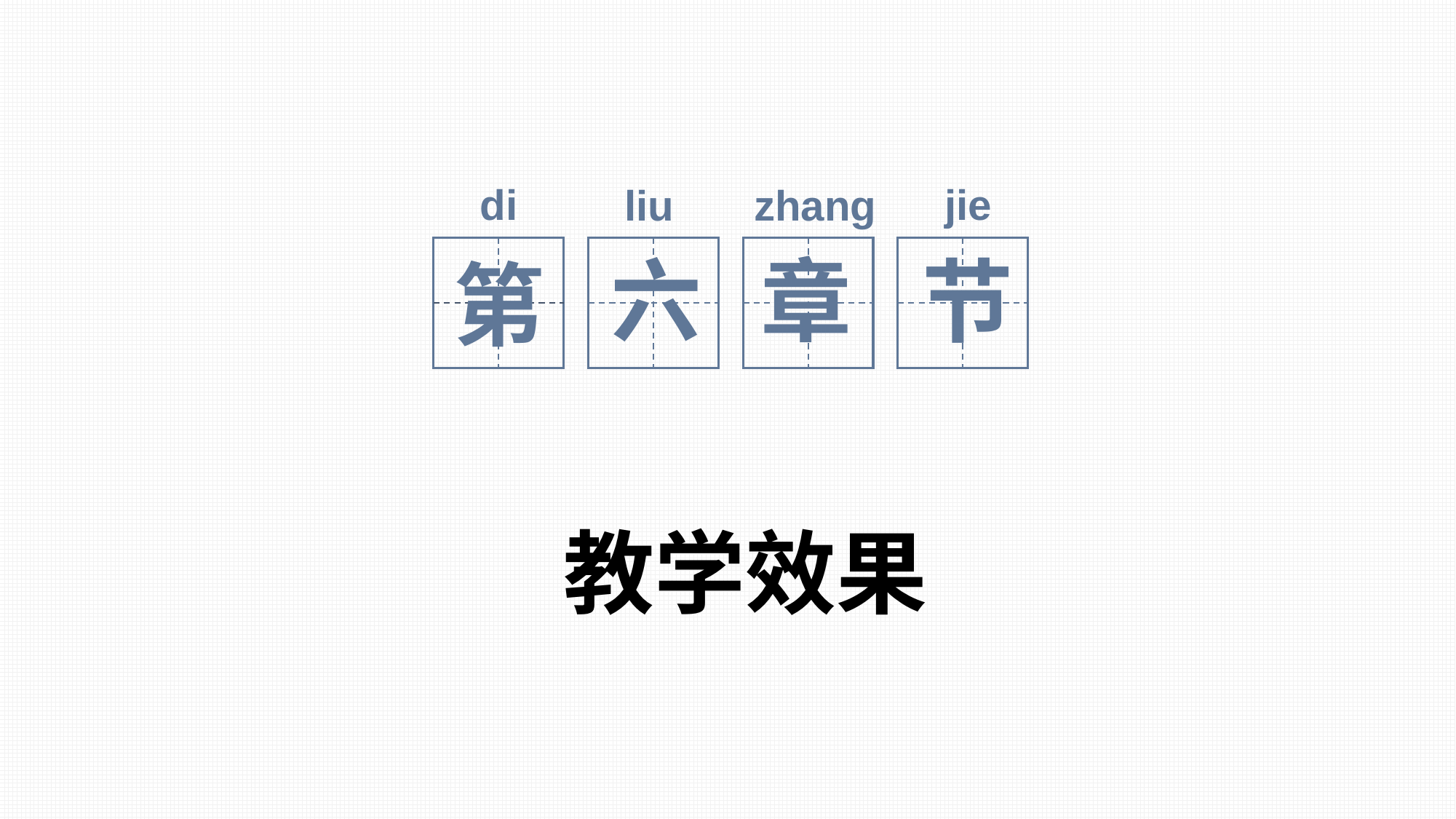

di
jie
liu
zhang
章

第

六

节
教学效果